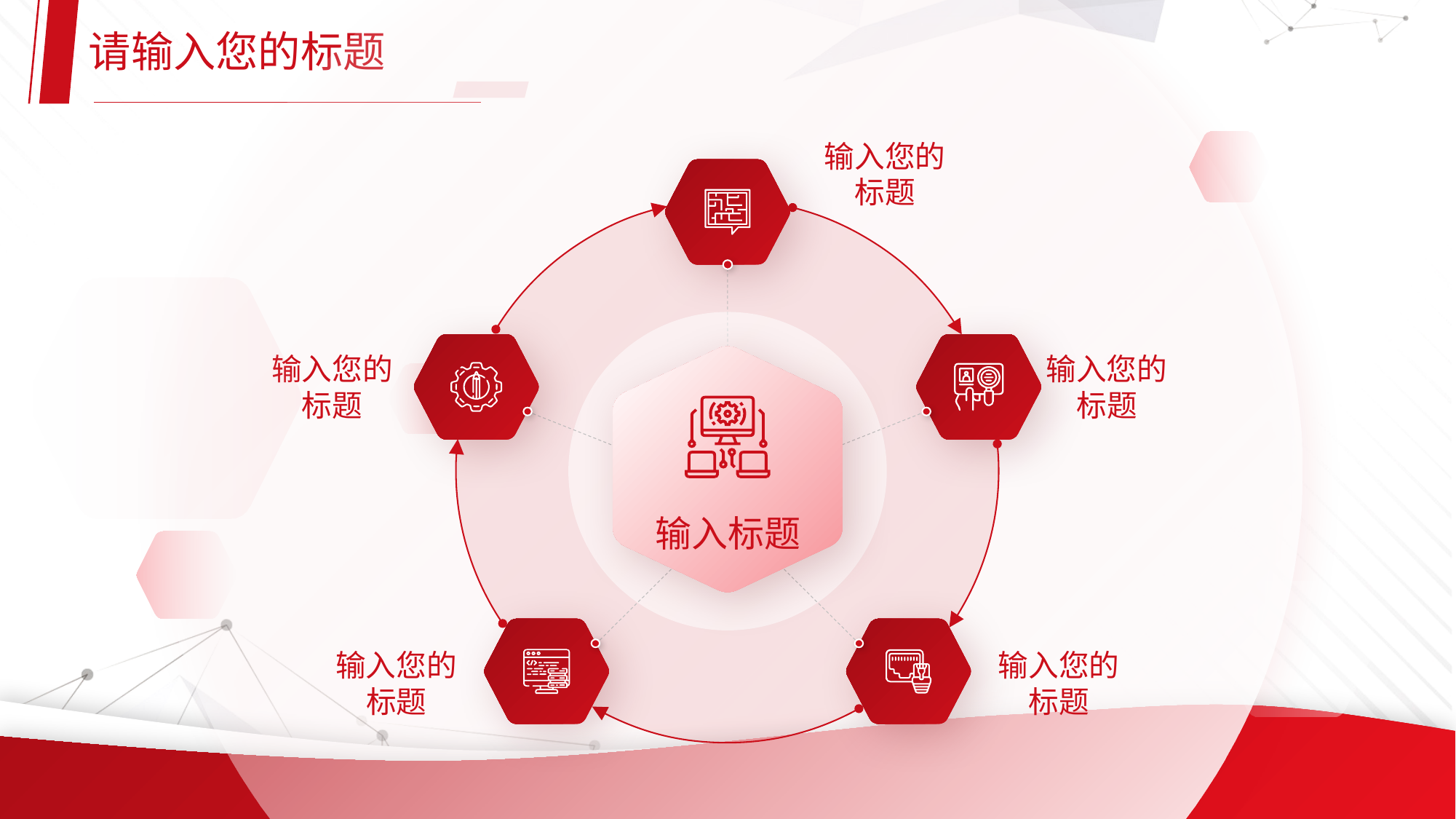

请输入您的标题
输入您的
标题

输入您的
标题
输入您的
标题

输入标题

输入您的
标题
输入您的
标题